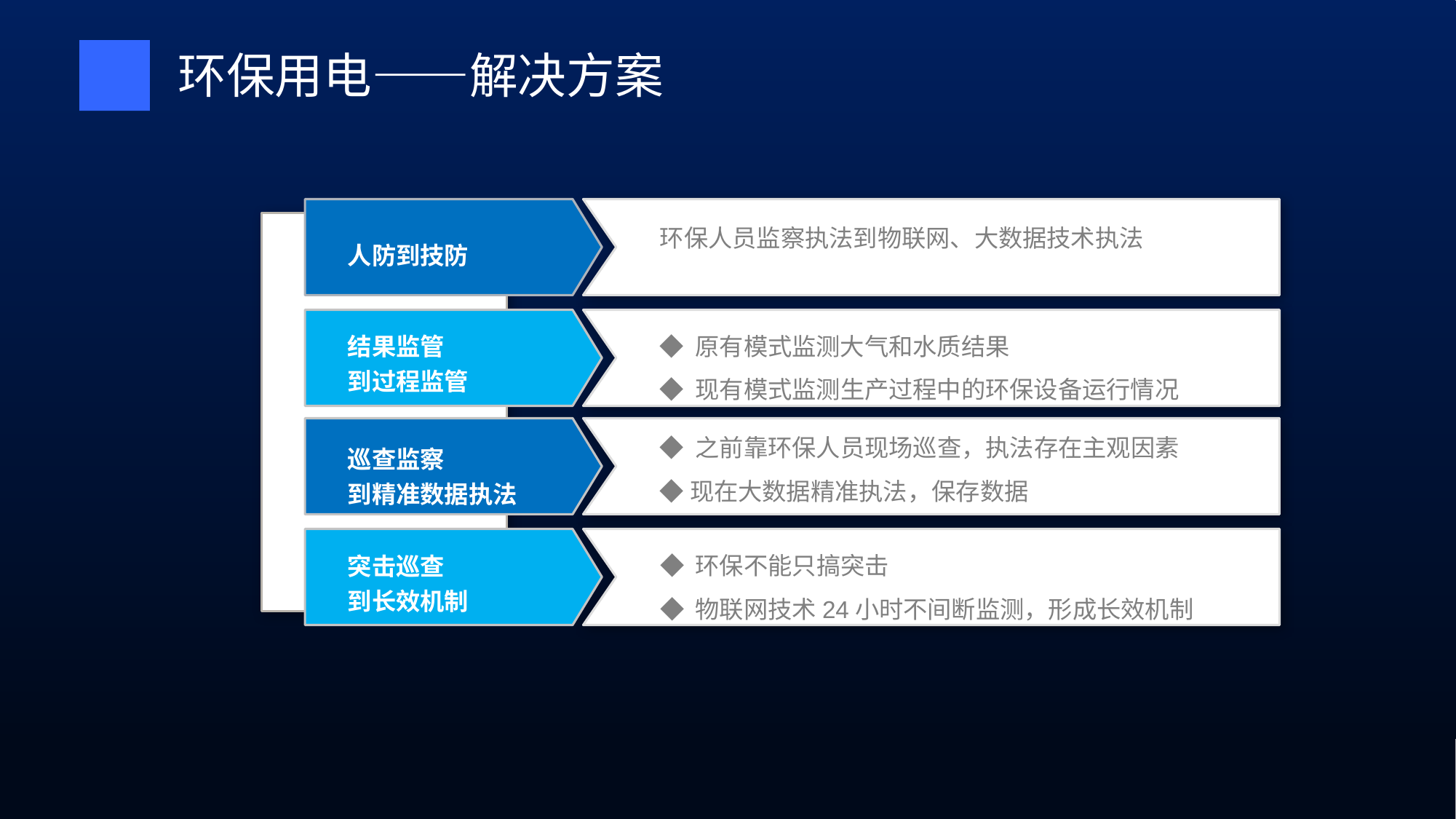

环保用电——解决方案

环保人员监察执法到物联网、大数据技术执法
人防到技防

◆ 原有模式监测大气和水质结果
◆ 现有模式监测生产过程中的环保设备运行情况
结果监管
到过程监管
◆ 之前靠环保人员现场巡查，执法存在主观因素
◆现在大数据精准执法，保存数据

巡查监察
到精准数据执法

◆ 环保不能只搞突击
◆ 物联网技术24小时不间断监测，形成长效机制
突击巡查
到长效机制